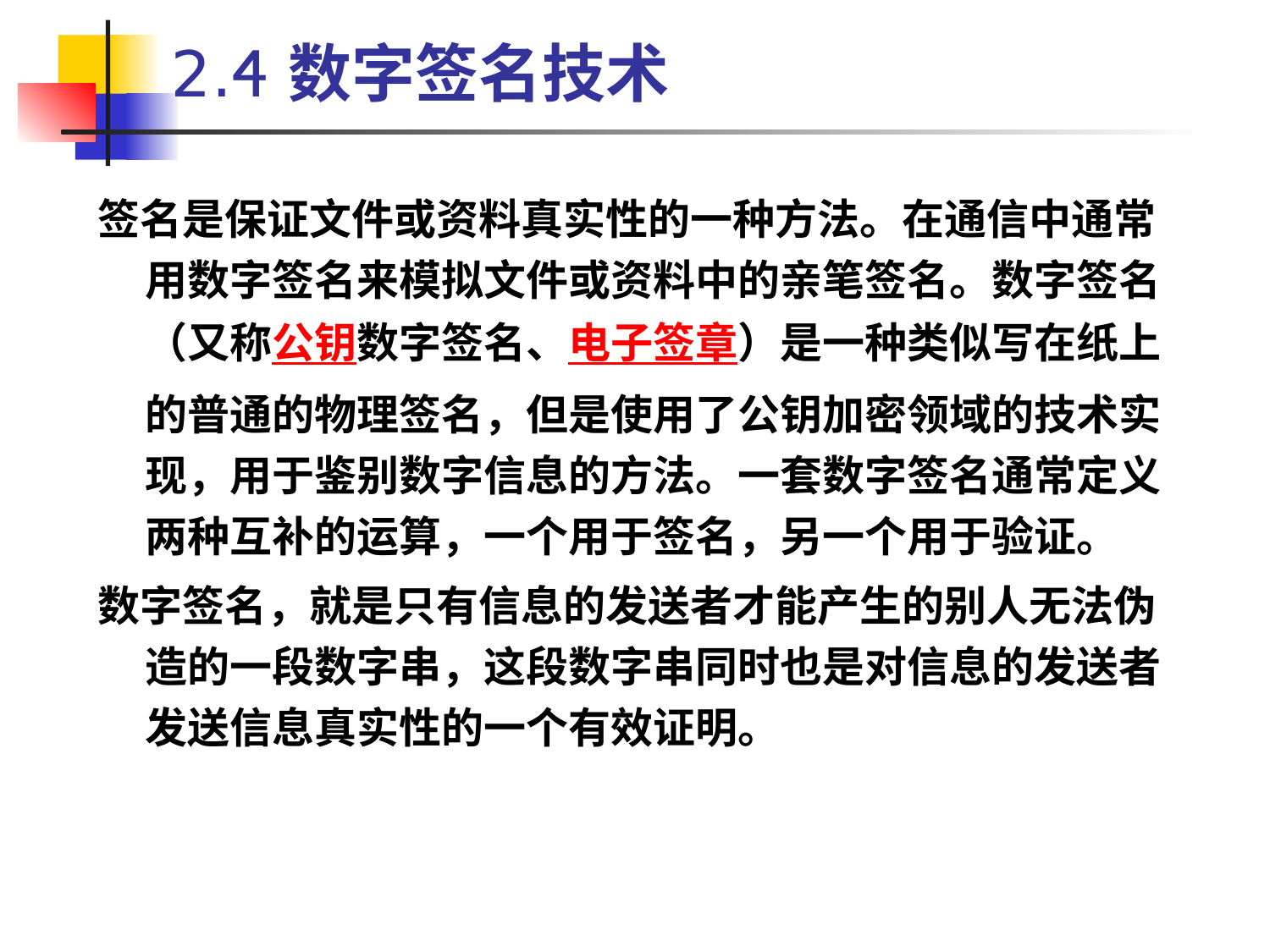

# 2.4数字签名技术
签名是保证文件或资料真实性的一种方法。在通信中通常用数字签名来模拟文件或资料中的亲笔签名。数字签名（又称公钥数字签名、电子签章）是一种类似写在纸上的普通的物理签名，但是使用了公钥加密领域的技术实现，用于鉴别数字信息的方法。一套数字签名通常定义两种互补的运算，一个用于签名，另一个用于验证。
数字签名，就是只有信息的发送者才能产生的别人无法伪造的一段数字串，这段数字串同时也是对信息的发送者发送信息真实性的一个有效证明。

38